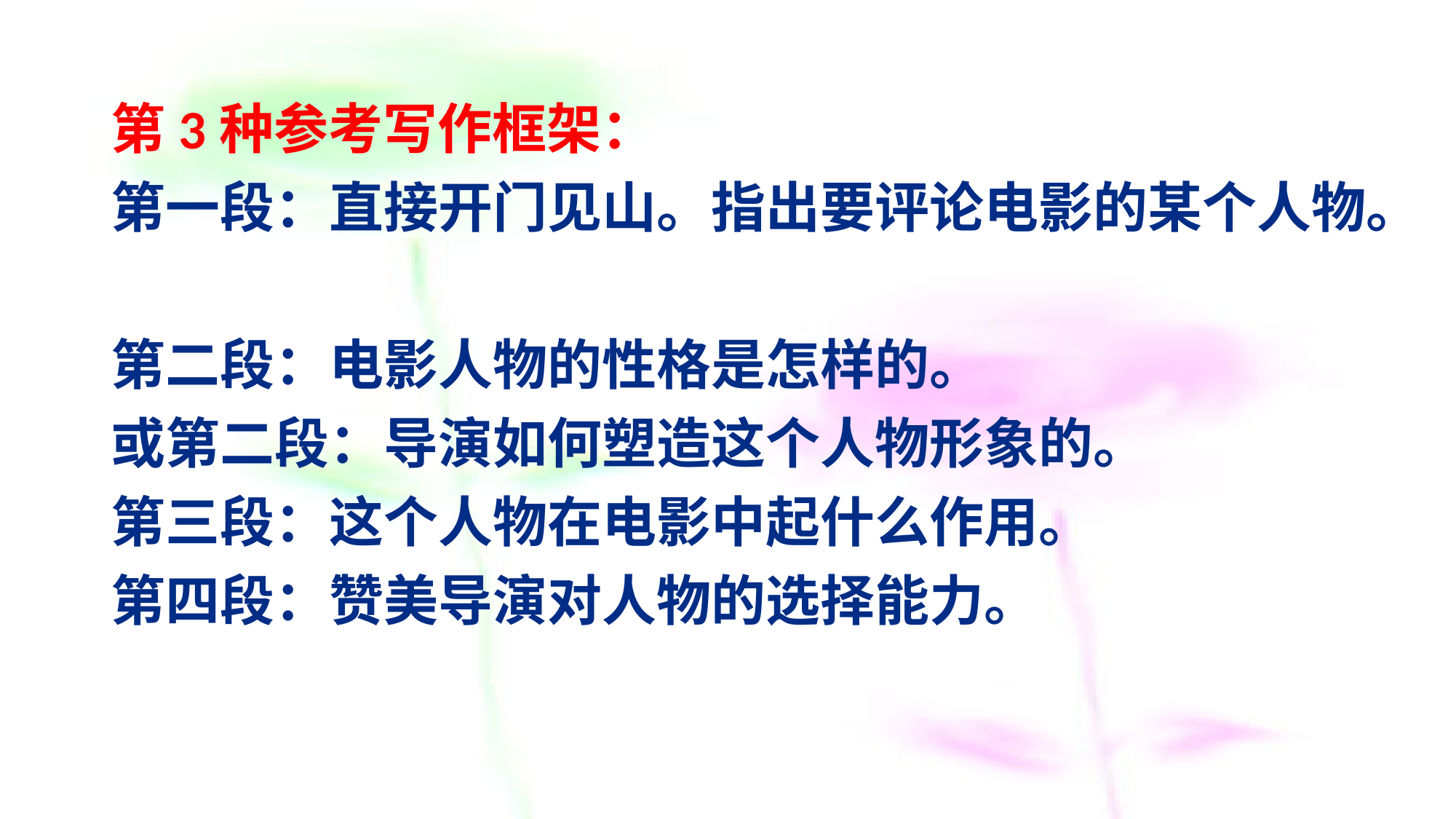

# 第3种参考写作框架： 第一段：直接开门见山。指出要评论电影的某个人物。 第二段：电影人物的性格是怎样的。 或第二段：导演如何塑造这个人物形象的。 第三段：这个人物在电影中起什么作用。 第四段：赞美导演对人物的选择能力。